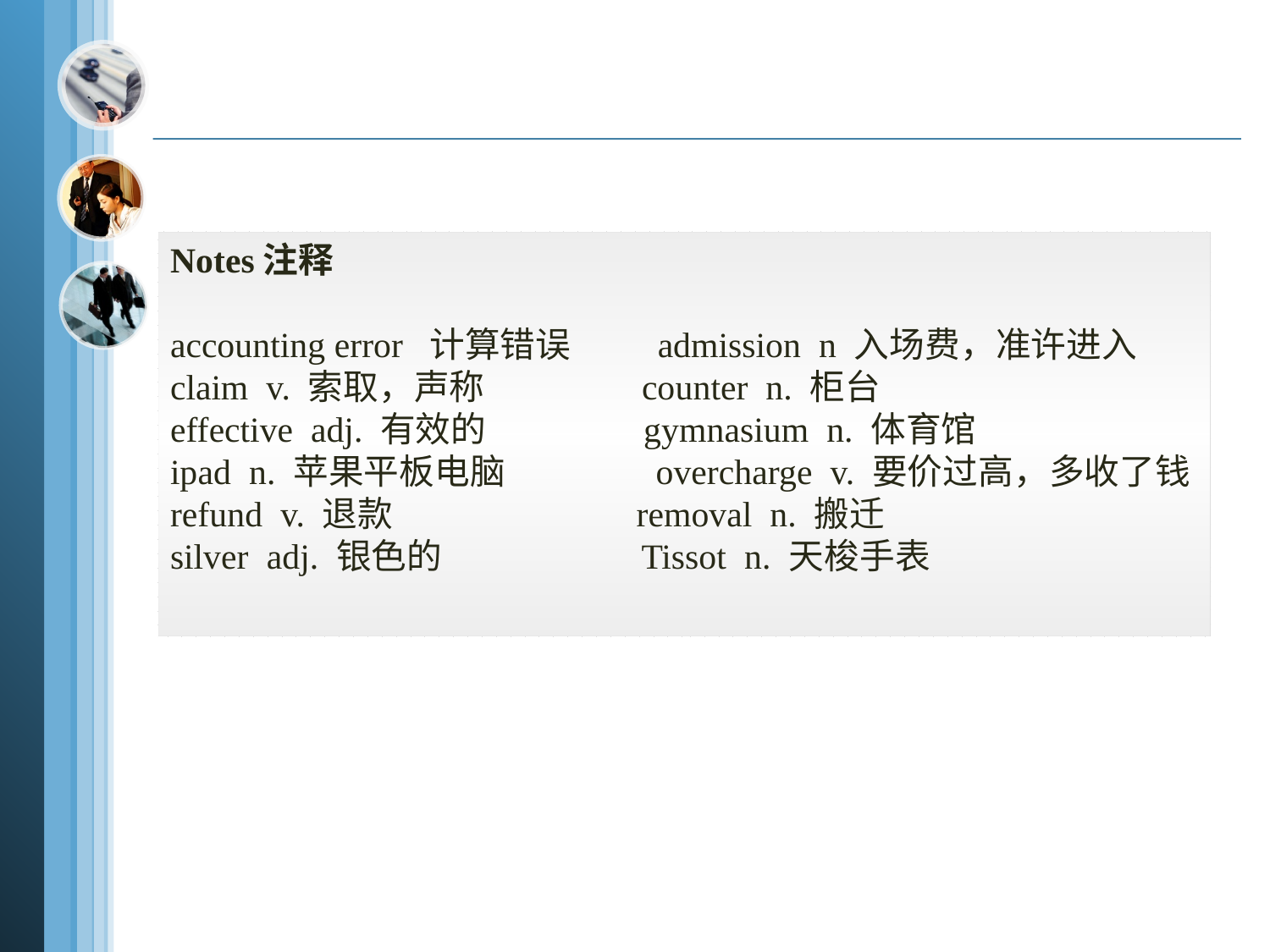

Notes注释

accounting error  计算错误          admission  n 入场费，准许进入
claim  v. 索取，声称                   counter  n. 柜台
effective  adj. 有效的                   gymnasium  n. 体育馆
ipad  n. 苹果平板电脑                  overcharge  v. 要价过高，多收了钱
refund  v. 退款                              removal  n. 搬迁
silver  adj. 银色的                        Tissot  n. 天梭手表